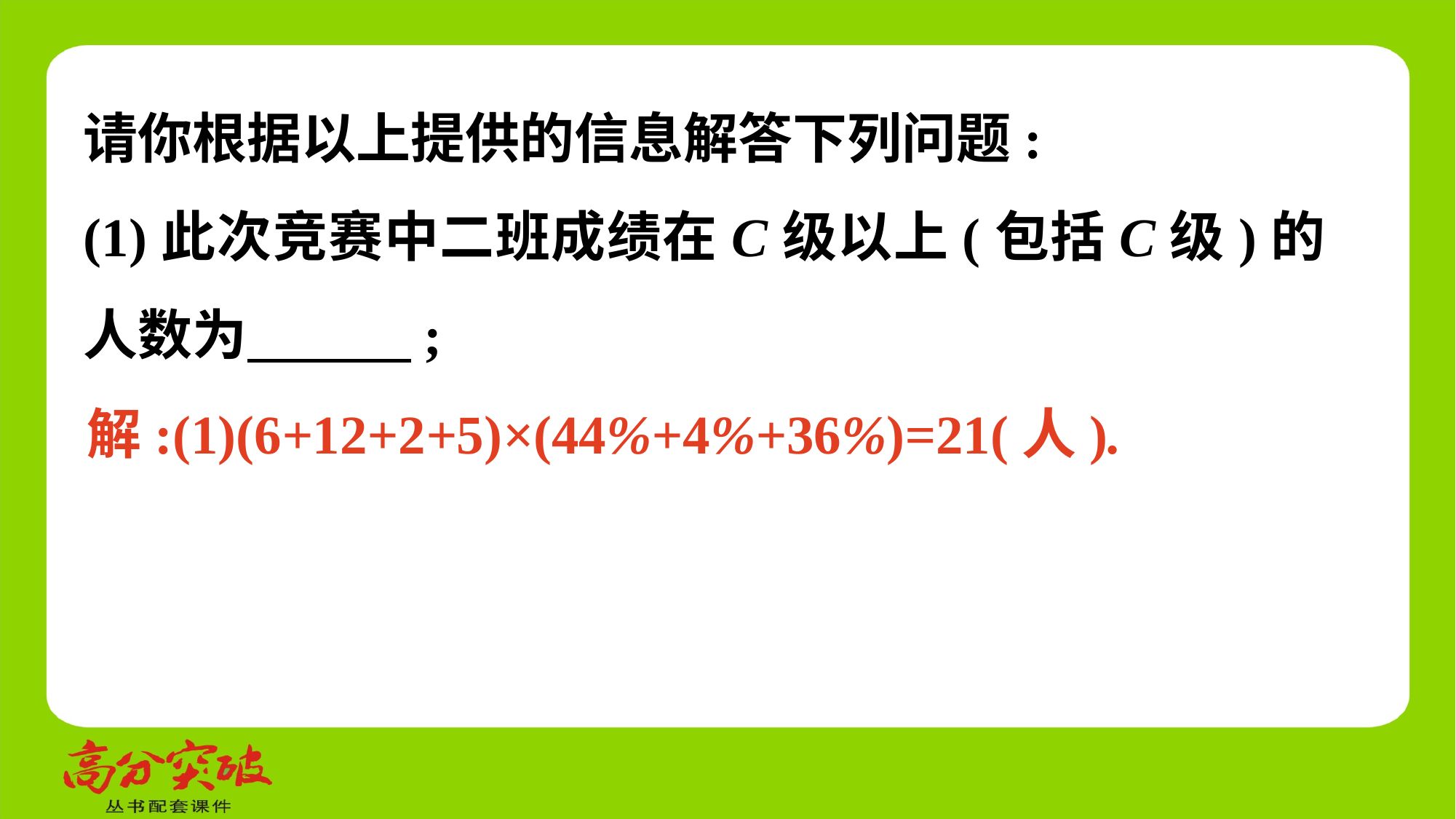

请你根据以上提供的信息解答下列问题:
(1)此次竞赛中二班成绩在C级以上(包括C级)的人数为　　　;
解:(1)(6+12+2+5)×(44%+4%+36%)=21(人).